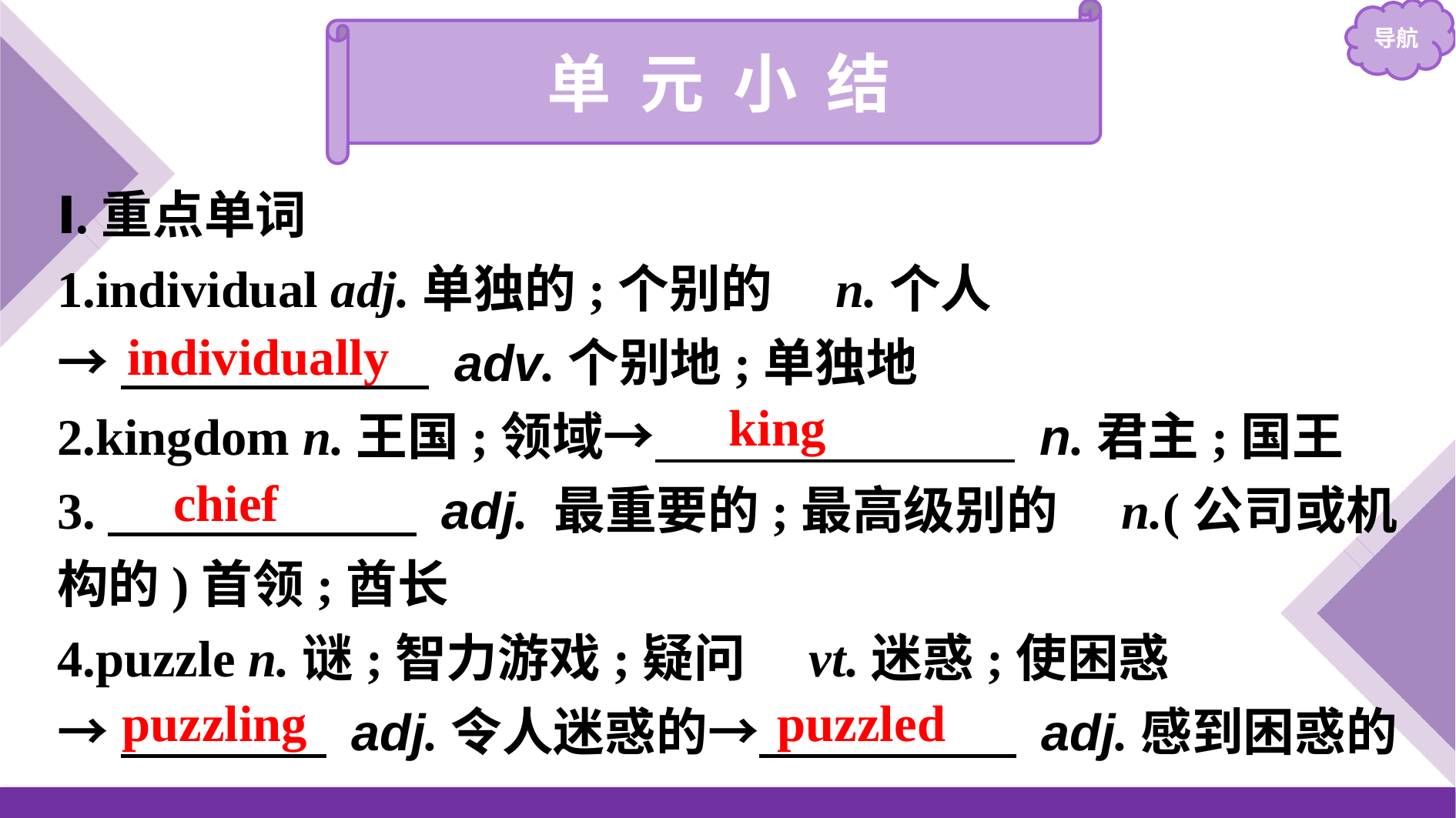

单  元  小  结
Ⅰ.重点单词
1.individual adj.单独的;个别的　n.个人
→　　　　　　 adv.个别地;单独地
2.kingdom n.王国;领域→　　　　　　　 n.君主;国王
3.　　　　　　 adj. 最重要的;最高级别的　n.(公司或机构的)首领;酋长
4.puzzle n.谜;智力游戏;疑问　vt.迷惑;使困惑
→　　　　 adj.令人迷惑的→　　　　　 adj.感到困惑的
individually
king
chief
puzzled
puzzling